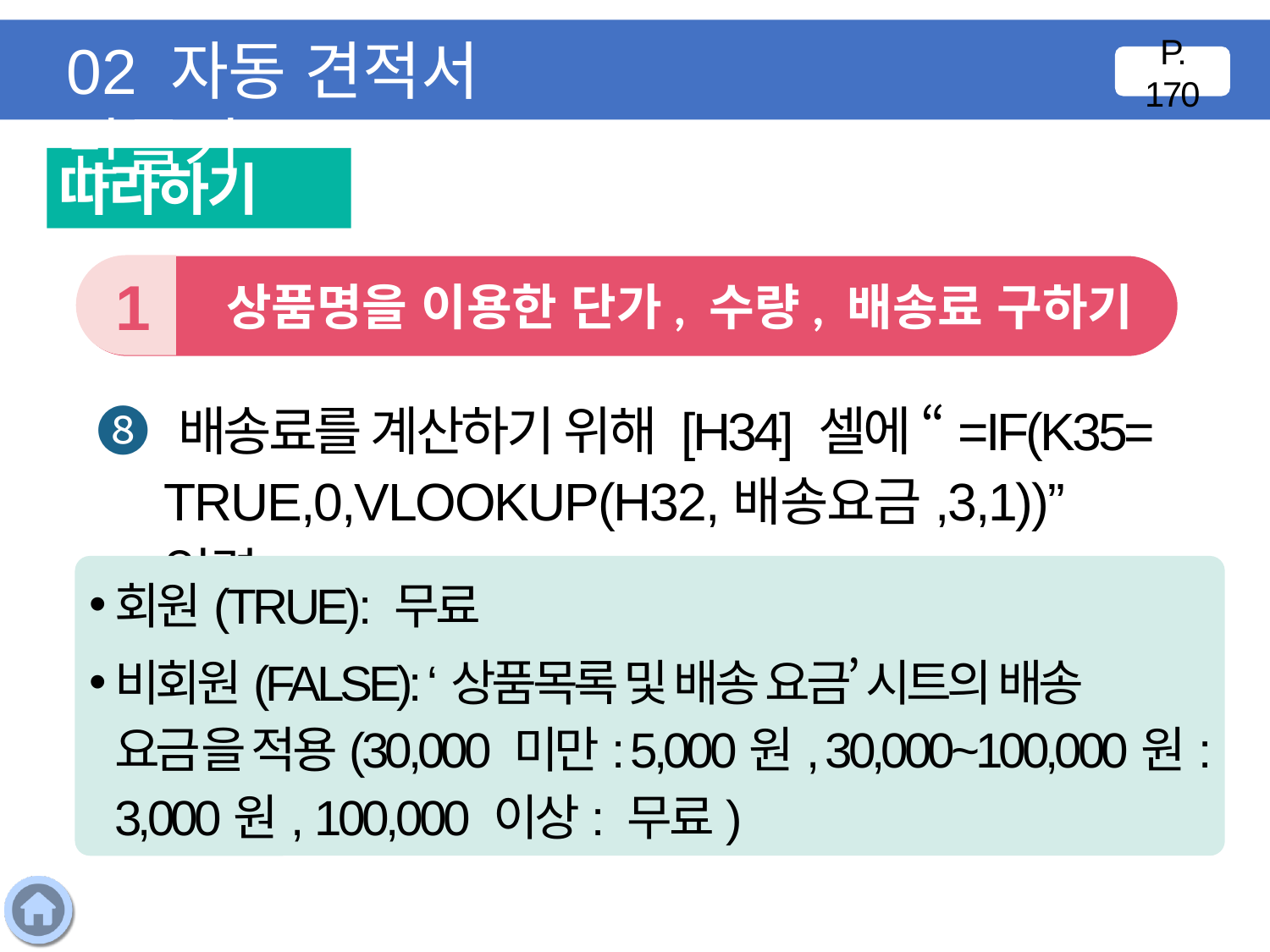

02 자동 견적서 만들기
P. 170
따라하기
1
        상품명을 이용한 단가, 수량, 배송료 구하기
❽ 배송료를 계산하기 위해 [H34] 셀에 “=IF(K35=
TRUE,0,VLOOKUP(H32,배송요금,3,1))” 입력
회원(TRUE): 무료
비회원(FALSE): ‘상품목록 및 배송 요금’ 시트의 배송 요금을 적용(30,000 미만: 5,000원, 30,000~100,000원: 3,000원, 100,000 이상: 무료)